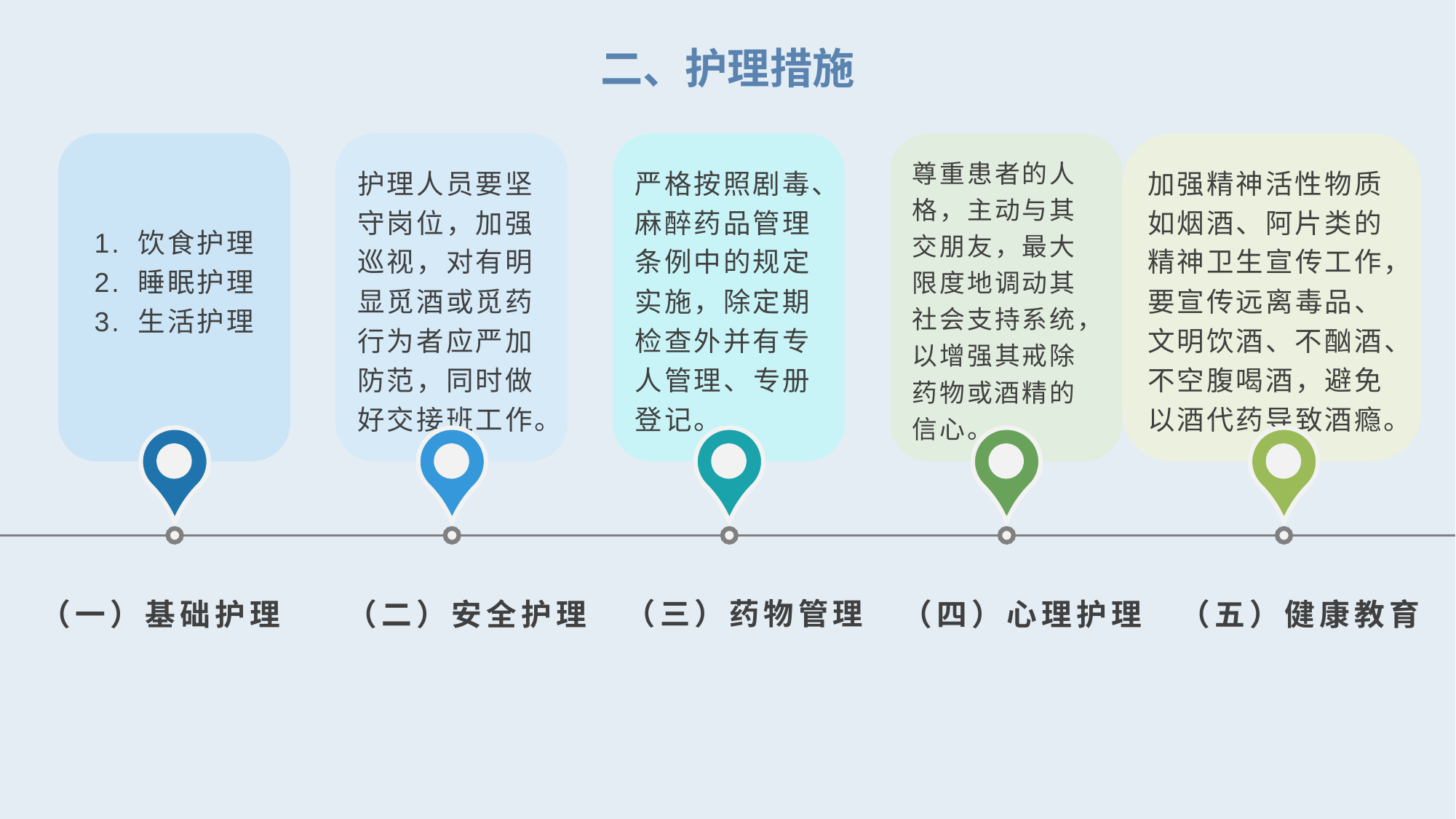

二、护理措施
1. 饮食护理
2. 睡眠护理
3. 生活护理

护理人员要坚守岗位，加强巡视，对有明显觅酒或觅药行为者应严加防范，同时做好交接班工作。
严格按照剧毒、麻醉药品管理条例中的规定实施，除定期检查外并有专人管理、专册登记。
尊重患者的人格，主动与其交朋友，最大限度地调动其社会支持系统，以增强其戒除药物或酒精的信心。
加强精神活性物质如烟酒、阿片类的精神卫生宣传工作，要宣传远离毒品、文明饮酒、不酗酒、不空腹喝酒，避免以酒代药导致酒瘾。

（一）基础护理
（二）安全护理
（三）药物管理
（四）心理护理
（五）健康教育